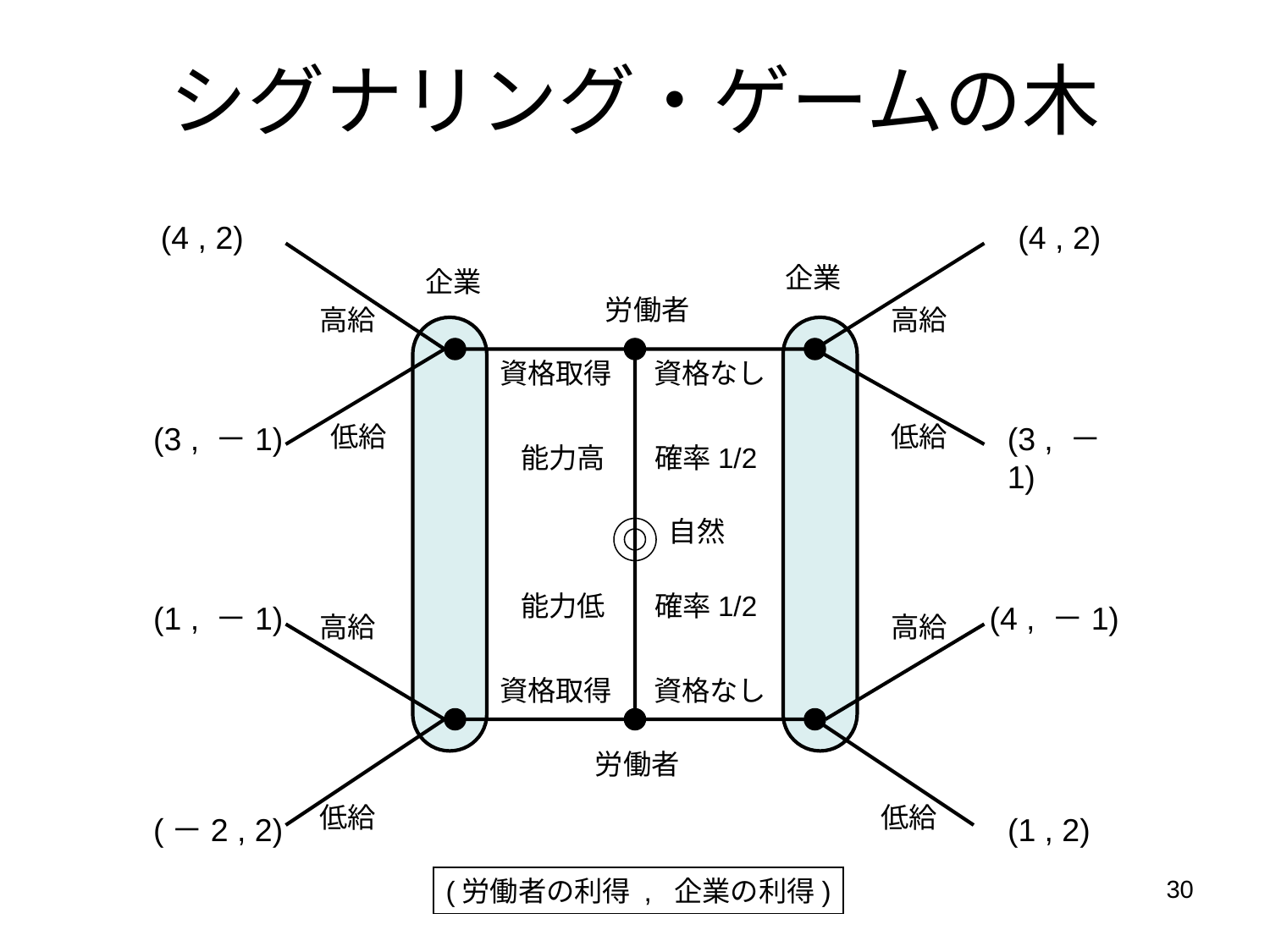

# シグナリング・ゲームの木
(4 , 2)
(4 , 2)

企業
企業
労働者
高給
高給

資格取得

資格なし

(3 , －1)
低給
低給
(3 , －1)
能力高
確率1/2
自然

能力低
確率1/2
(1 , －1)
(4 , －1)
高給
高給

資格取得
資格なし

労働者
低給
低給
(－2 , 2)
(1 , 2)
30
(労働者の利得 ,  企業の利得)